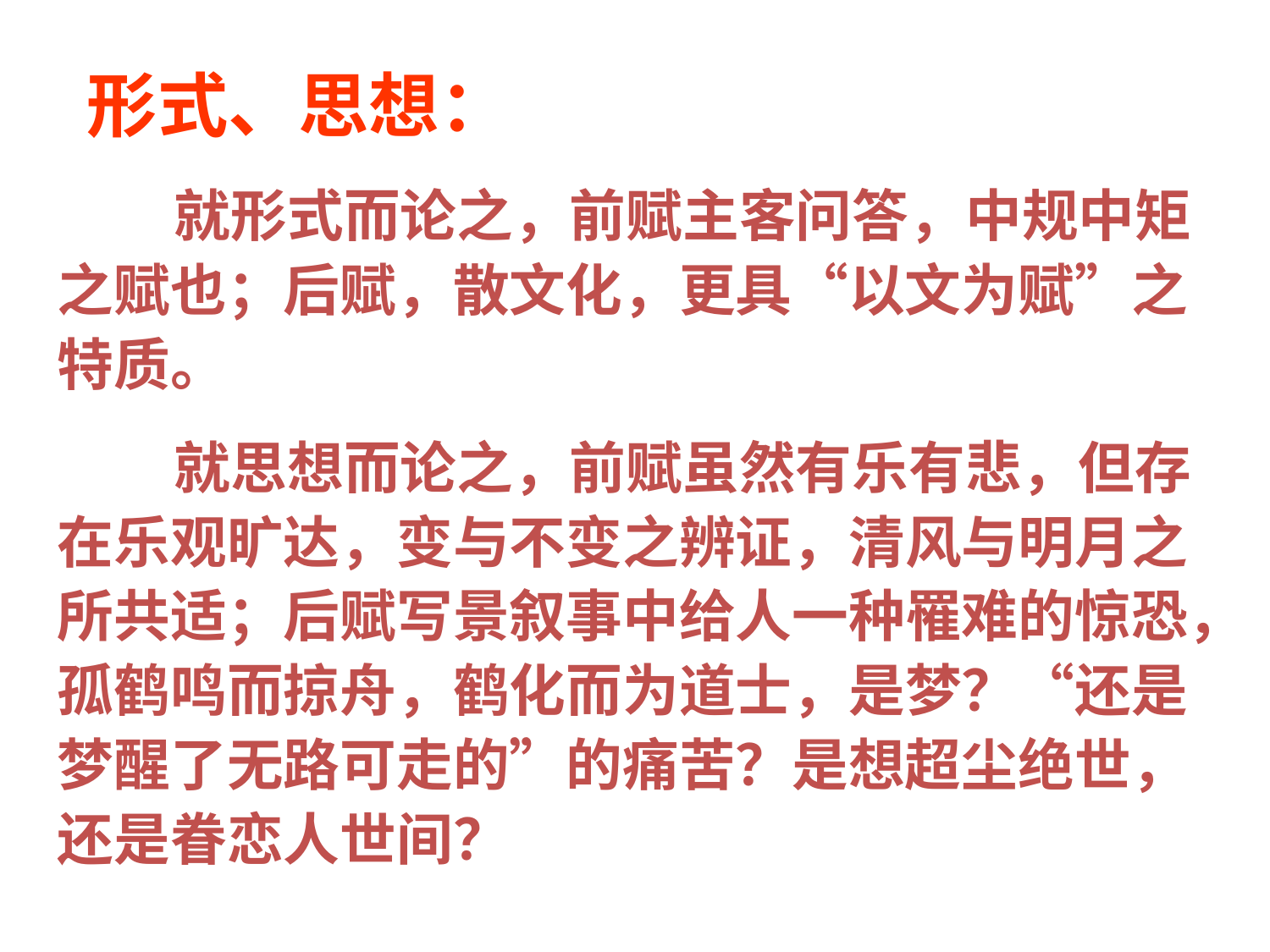

形式、思想：
        就形式而论之，前赋主客问答，中规中矩之赋也；后赋，散文化，更具“以文为赋”之特质。
        就思想而论之，前赋虽然有乐有悲，但存在乐观旷达，变与不变之辨证，清风与明月之所共适；后赋写景叙事中给人一种罹难的惊恐，孤鹤鸣而掠舟，鹤化而为道士，是梦？“还是梦醒了无路可走的”的痛苦？是想超尘绝世，还是眷恋人世间？